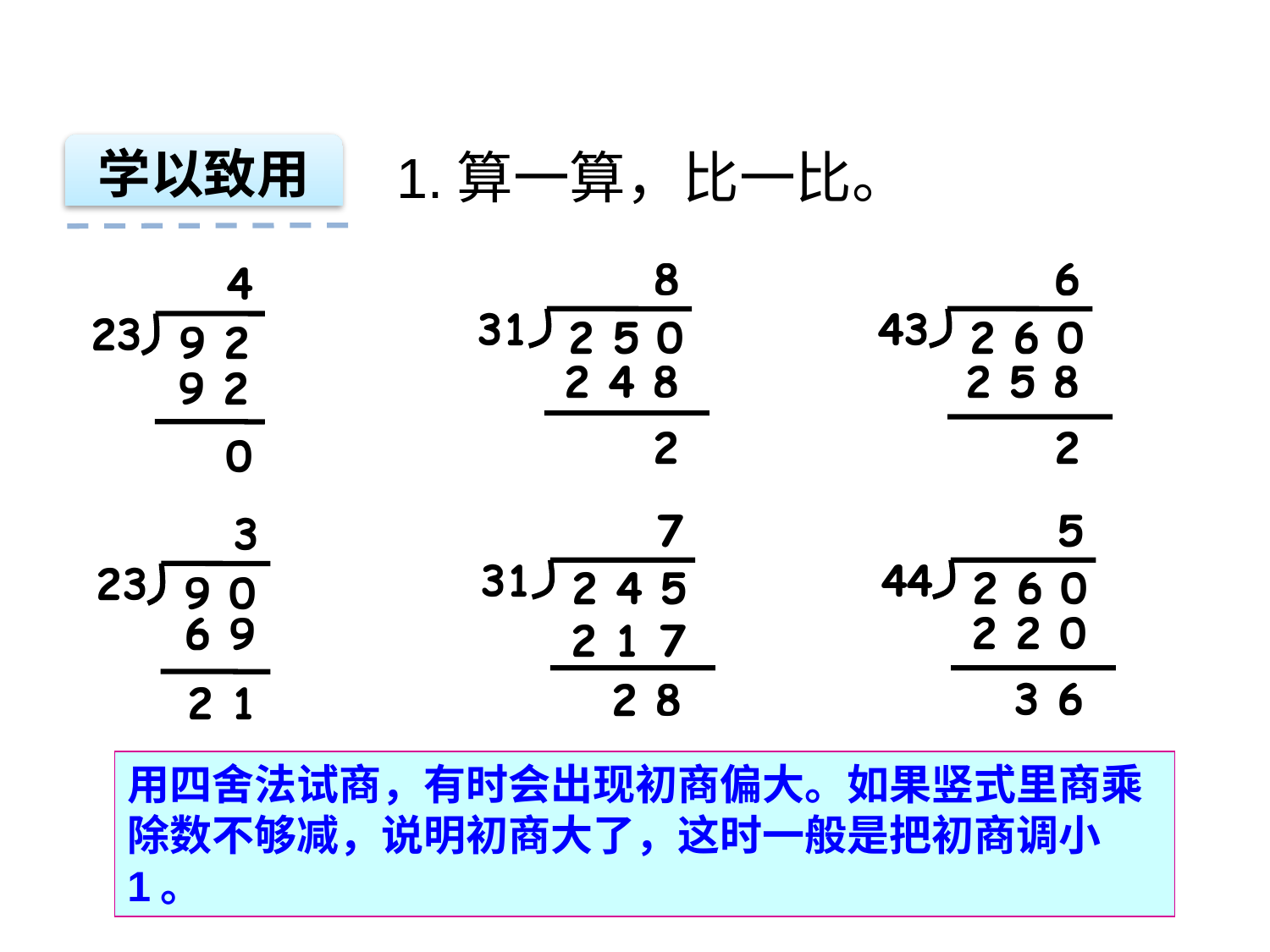

学以致用
1.算一算，比一比。
8
6
4
31
43
23
2 5 0
2 6 0

9 2

2 4 8
2 5 8
9 2

2
2

0
7
5
3
31
44
23
2 4 5
2 6 0
9 0

2 2 0
6 9
2 1 7
3 6
2 8

2 1

用四舍法试商，有时会出现初商偏大。如果竖式里商乘除数不够减，说明初商大了，这时一般是把初商调小1。